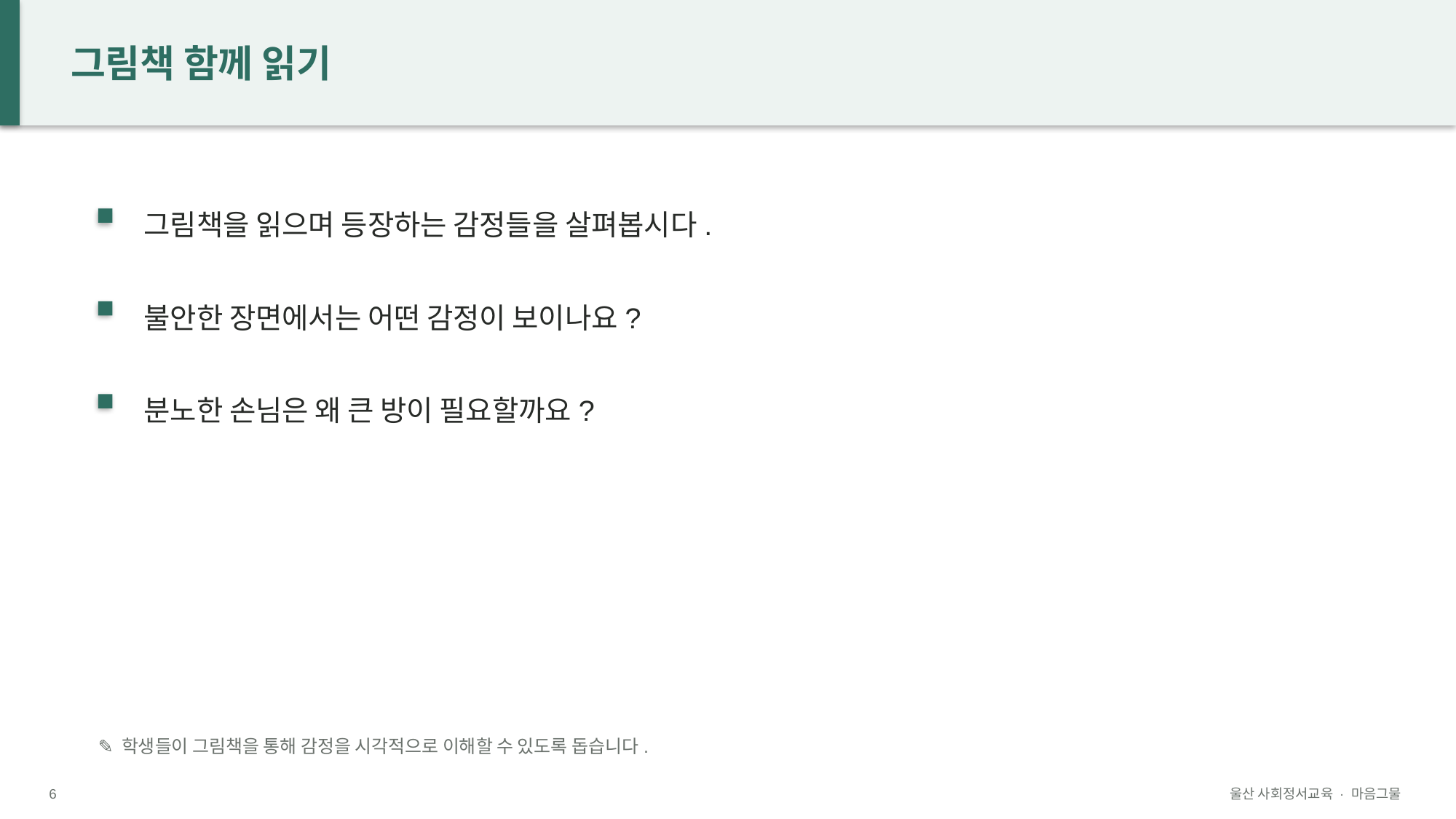

그림책 함께 읽기
그림책을 읽으며 등장하는 감정들을 살펴봅시다.

불안한 장면에서는 어떤 감정이 보이나요?

분노한 손님은 왜 큰 방이 필요할까요?

✎ 학생들이 그림책을 통해 감정을 시각적으로 이해할 수 있도록 돕습니다.
6
울산 사회정서교육 · 마음그물